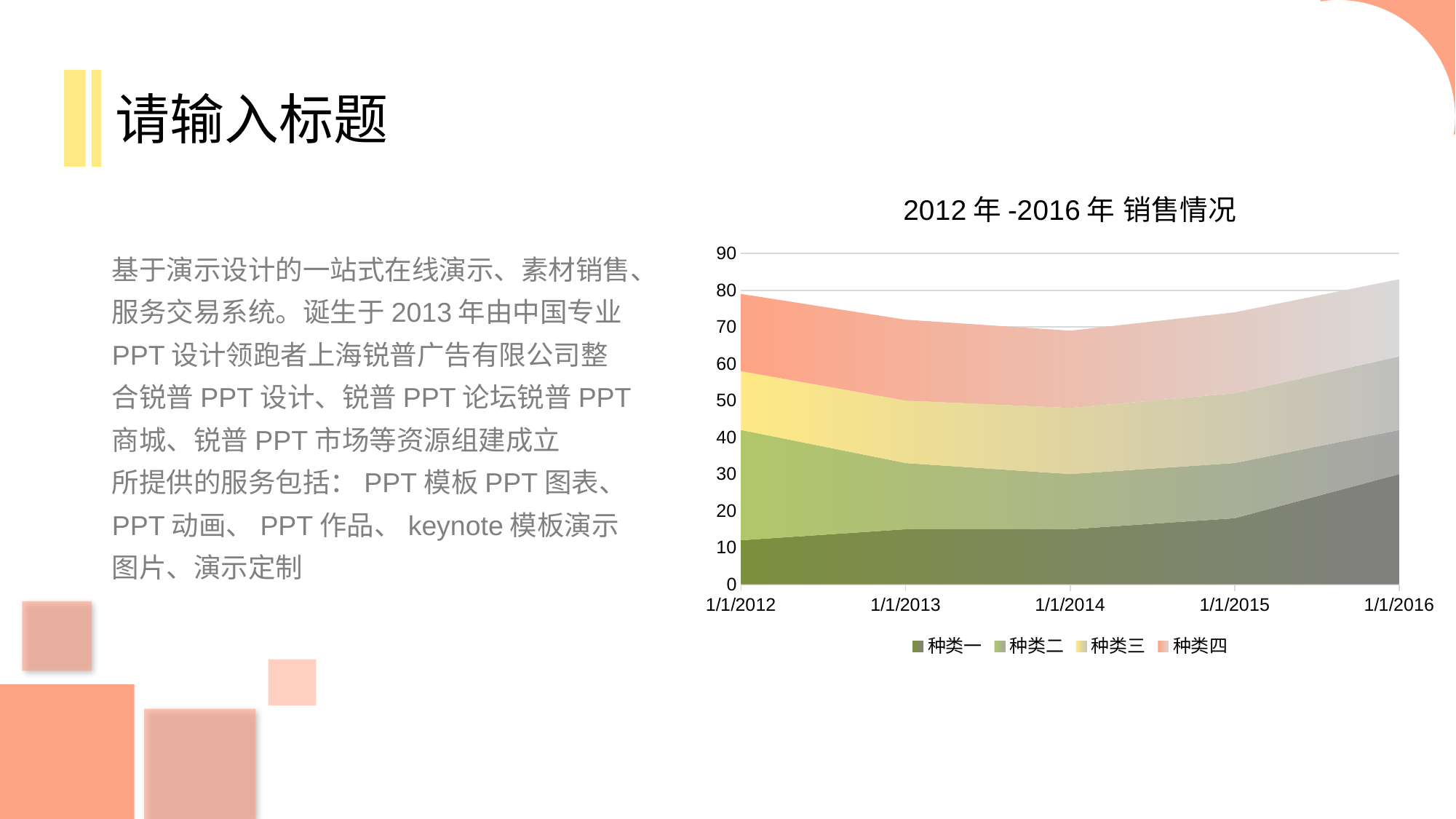

请输入标题

### Chart: 2012年-2016年 销售情况

| Category | 种类一 | 种类二 | 种类三 | 种类四 |
|---|---|---|---|---|
| 40909 | 12.0 | 30.0 | 16.0 | 21.0 |
| 41275 | 15.0 | 18.0 | 17.0 | 22.0 |
| 41640 | 15.0 | 15.0 | 18.0 | 21.0 |
| 42005 | 18.0 | 15.0 | 19.0 | 22.0 |
| 42370 | 30.0 | 12.0 | 20.0 | 21.0 |
基于演示设计的一站式在线演示、素材销售、服务交易系统。诞生于2013年由中国专业PPT设计领跑者上海锐普广告有限公司整合锐普PPT设计、锐普PPT论坛锐普PPT商城、锐普PPT市场等资源组建成立
所提供的服务包括：PPT模板PPT图表、PPT动画、PPT作品、keynote模板演示图片、演示定制